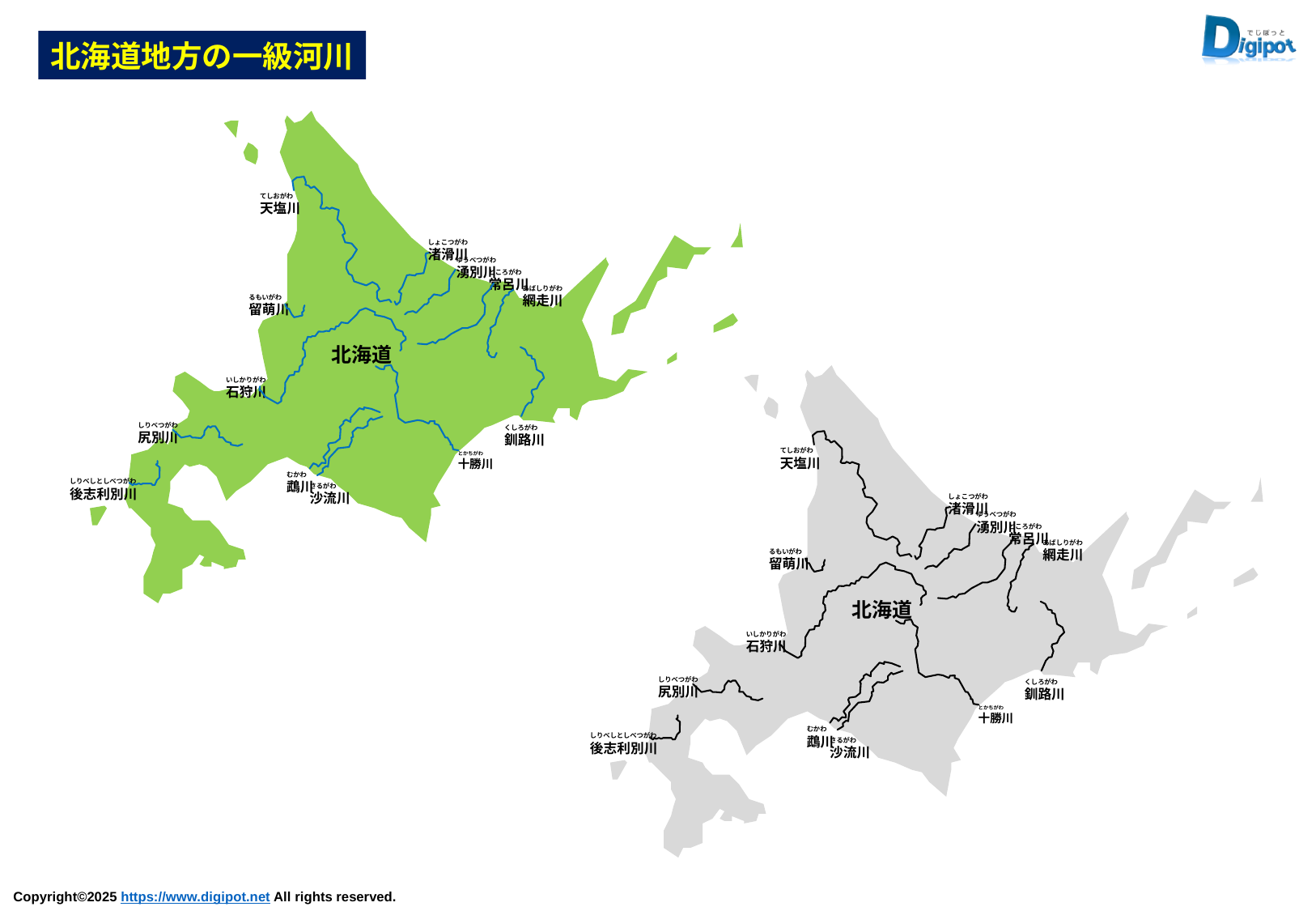

北海道地方の一級河川

てしおがわ
天塩川
しょこつがわ
渚滑川
ゆうべつがわ
湧別川
ところがわ
常呂川
あばしりがわ
網走川
るもいがわ
留萌川
いしかりがわ
石狩川
しりべつがわ
尻別川
くしろがわ
釧路川
とかちがわ
十勝川
むかわ
鵡川
しりべしとしべつがわ
後志利別川
さるがわ
沙流川
北海道

てしおがわ
天塩川
しょこつがわ
渚滑川
ゆうべつがわ
湧別川
ところがわ
常呂川
あばしりがわ
網走川
るもいがわ
留萌川
いしかりがわ
石狩川
しりべつがわ
尻別川
くしろがわ
釧路川
とかちがわ
十勝川
むかわ
鵡川
しりべしとしべつがわ
後志利別川
さるがわ
沙流川
北海道